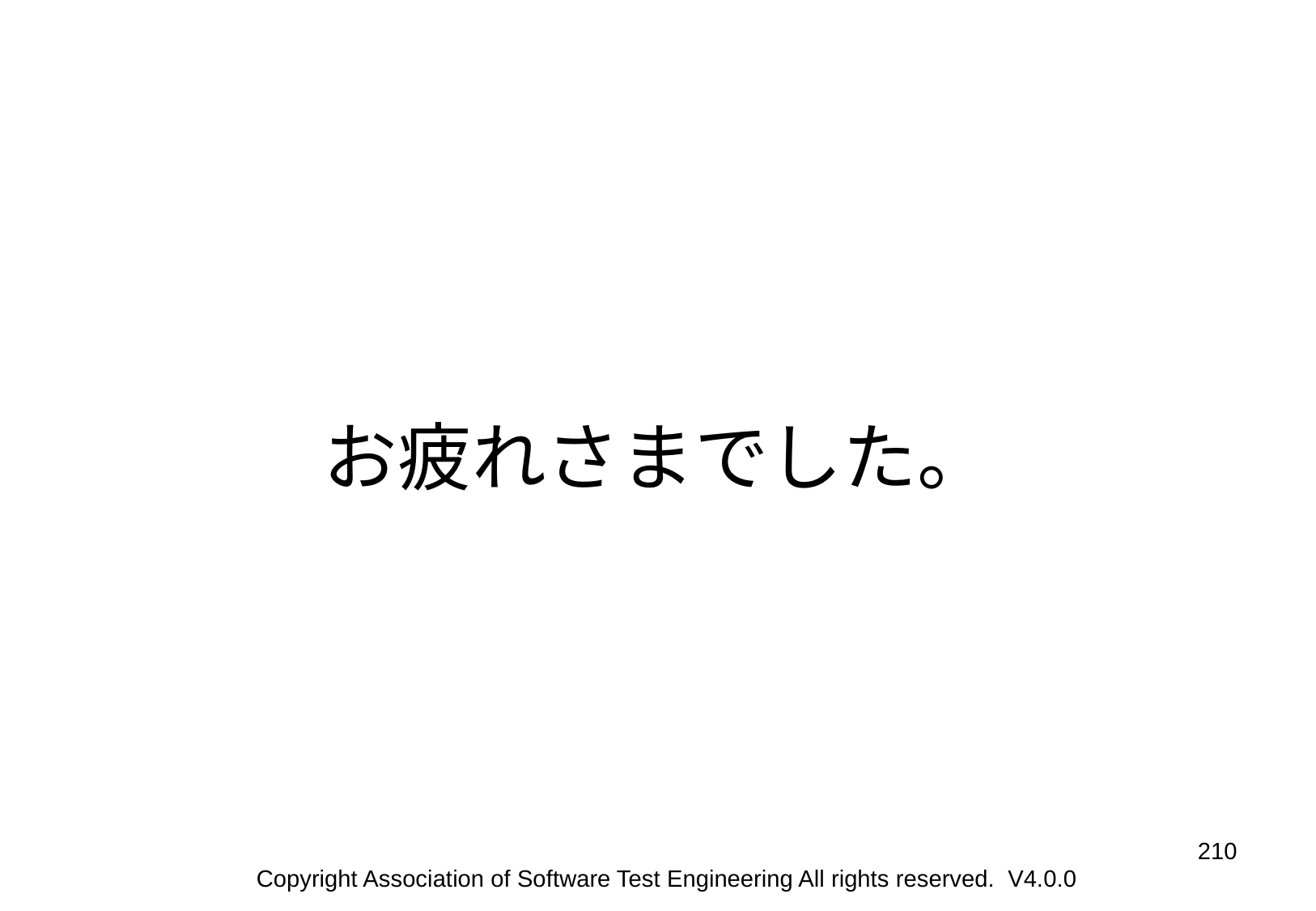

# お疲れさまでした。
210
Copyright Association of Software Test Engineering All rights reserved.  V4.0.0